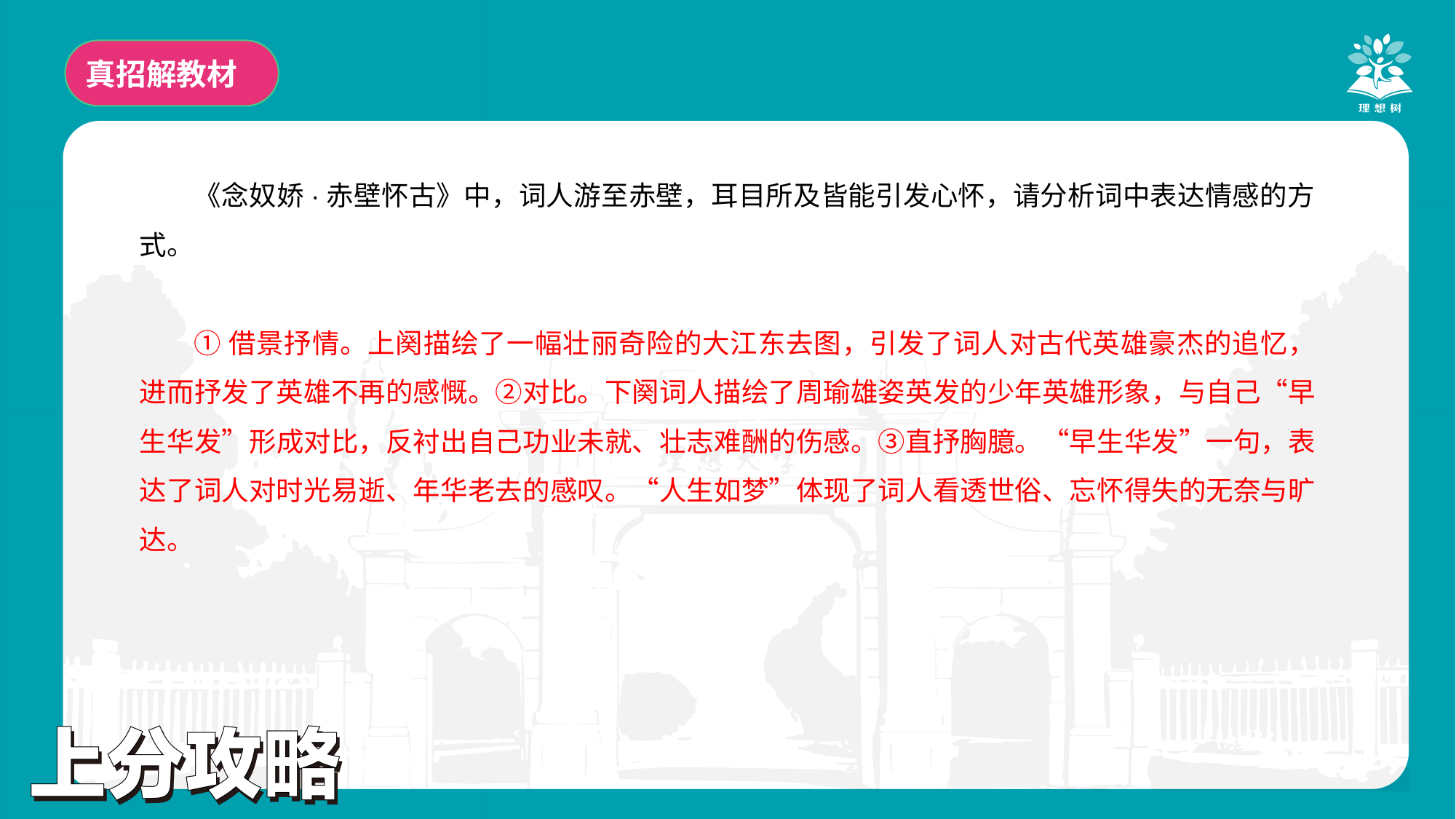

真招解教材
《念奴娇·赤壁怀古》中，词人游至赤壁，耳目所及皆能引发心怀，请分析词中表达情感的方式。

①借景抒情。上阕描绘了一幅壮丽奇险的大江东去图，引发了词人对古代英雄豪杰的追忆，进而抒发了英雄不再的感慨。②对比。下阕词人描绘了周瑜雄姿英发的少年英雄形象，与自己“早生华发”形成对比，反衬出自己功业未就、壮志难酬的伤感。③直抒胸臆。“早生华发”一句，表达了词人对时光易逝、年华老去的感叹。“人生如梦”体现了词人看透世俗、忘怀得失的无奈与旷达。